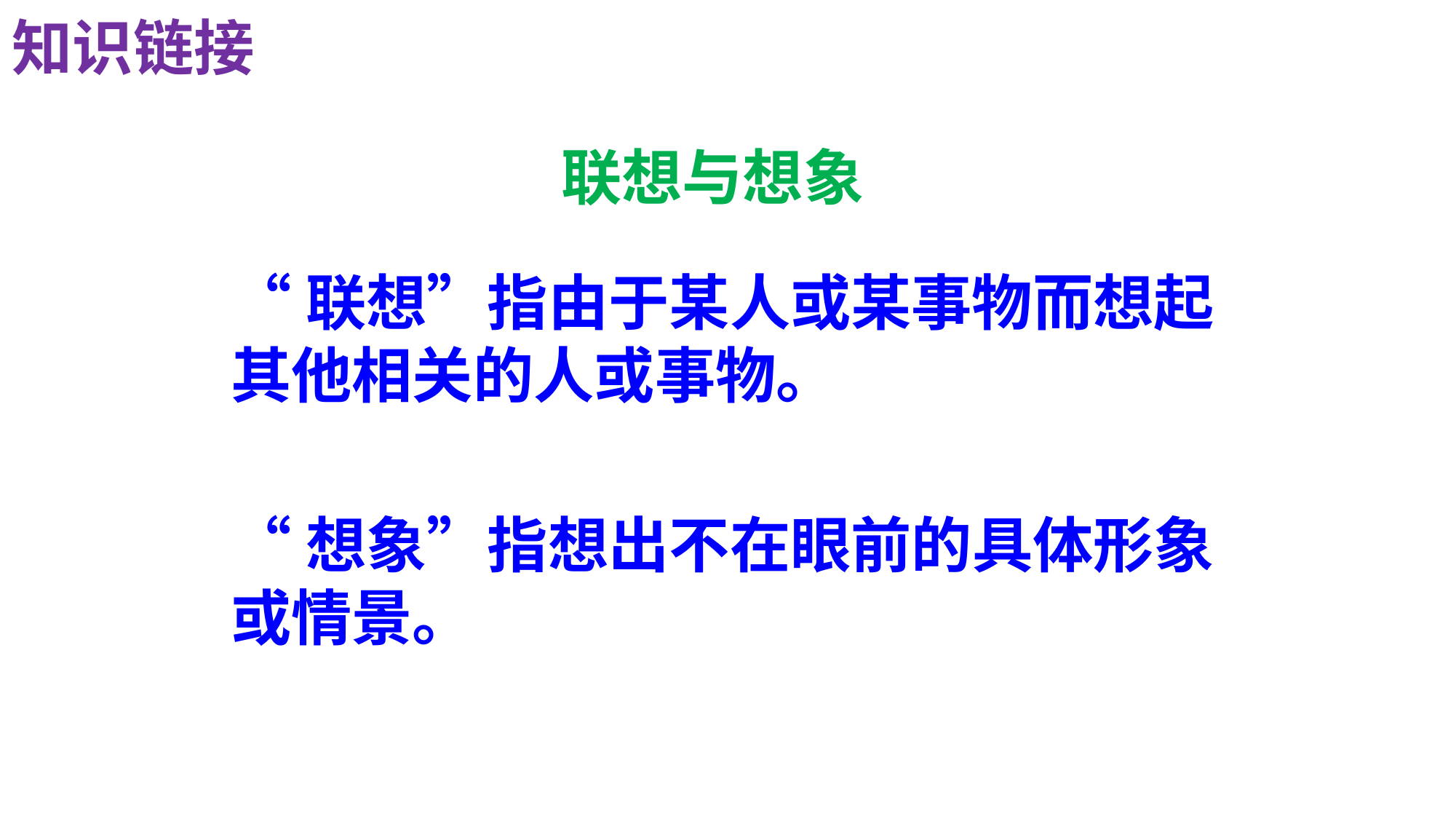

知识链接
# 联想与想象
“联想”指由于某人或某事物而想起其他相关的人或事物。

“想象”指想出不在眼前的具体形象或情景。